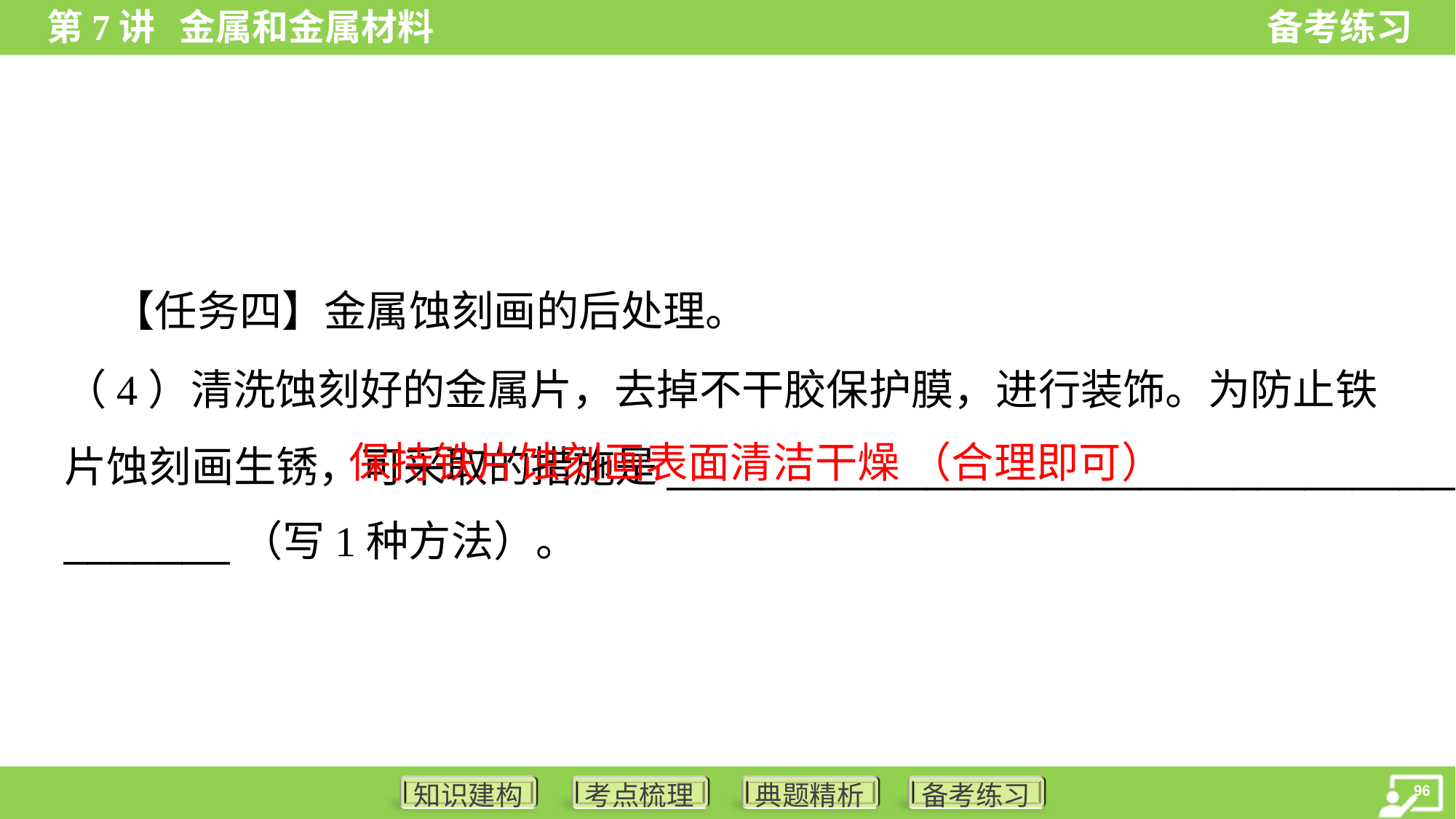

【任务四】金属蚀刻画的后处理。
（4）清洗蚀刻好的金属片，去掉不干胶保护膜，进行装饰。为防止铁
片蚀刻画生锈，可采取的措施是__________________________________
_______（写1种方法）。
                             保持铁片蚀刻画表面清洁干燥 （合理即可）